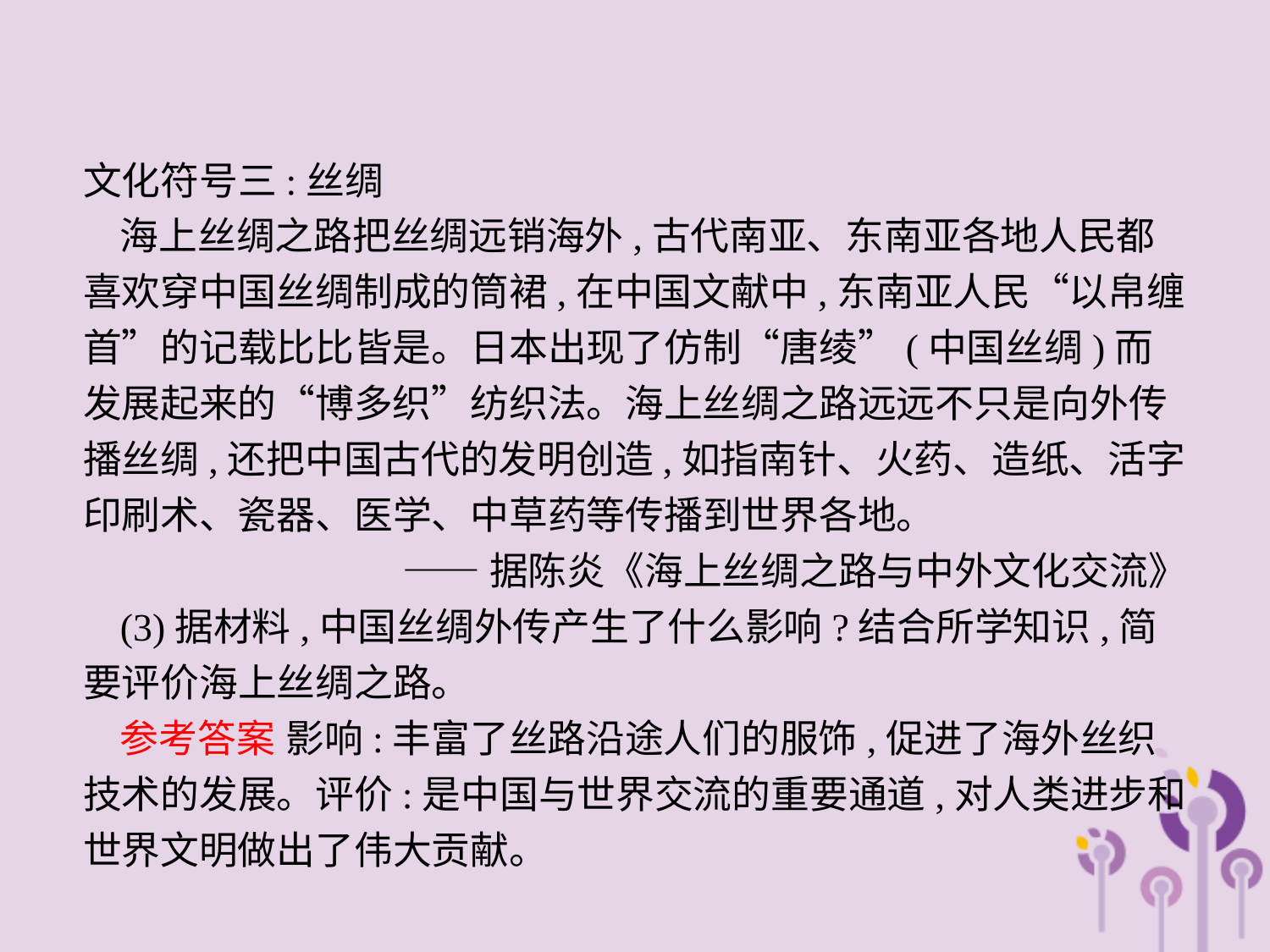

文化符号三:丝绸
海上丝绸之路把丝绸远销海外,古代南亚、东南亚各地人民都喜欢穿中国丝绸制成的筒裙,在中国文献中,东南亚人民“以帛缠首”的记载比比皆是。日本出现了仿制“唐绫”(中国丝绸)而发展起来的“博多织”纺织法。海上丝绸之路远远不只是向外传播丝绸,还把中国古代的发明创造,如指南针、火药、造纸、活字印刷术、瓷器、医学、中草药等传播到世界各地。
——据陈炎《海上丝绸之路与中外文化交流》
(3)据材料,中国丝绸外传产生了什么影响?结合所学知识,简要评价海上丝绸之路。
参考答案 影响:丰富了丝路沿途人们的服饰,促进了海外丝织技术的发展。评价:是中国与世界交流的重要通道,对人类进步和世界文明做出了伟大贡献。